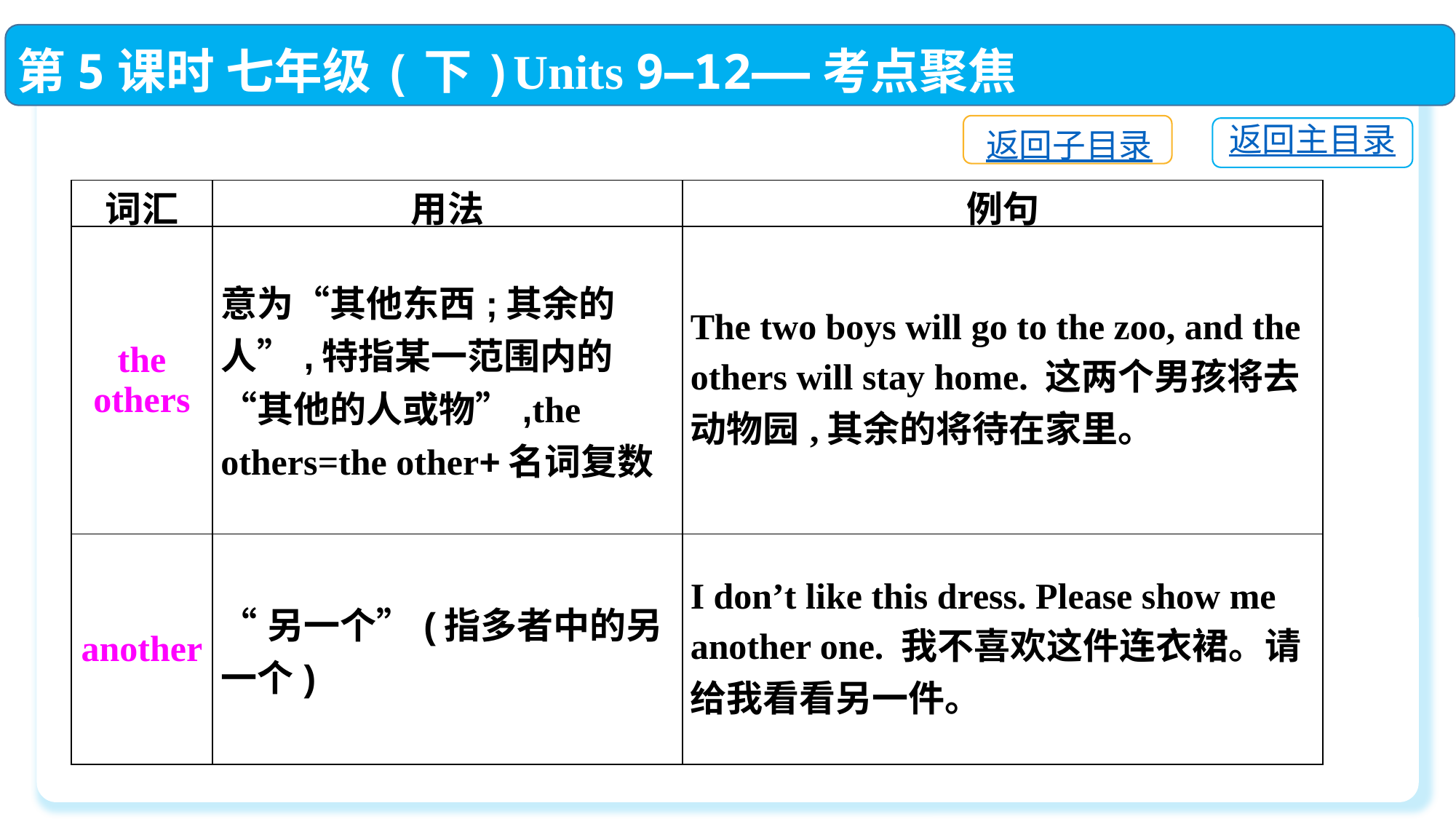

第5课时 七年级(下)Units 9—12——考点聚焦

返回子目录
返回主目录
| 词汇 | 用法 | 例句 |
| --- | --- | --- |
| the others | 意为“其他东西;其余的人”,特指某一范围内的“其他的人或物”,the others=the other+名词复数 | The two boys will go to the zoo, and the others will stay home. 这两个男孩将去动物园,其余的将待在家里。 |
| another | “另一个”(指多者中的另一个) | I don’t like this dress. Please show me another one. 我不喜欢这件连衣裙。请给我看看另一件。 |